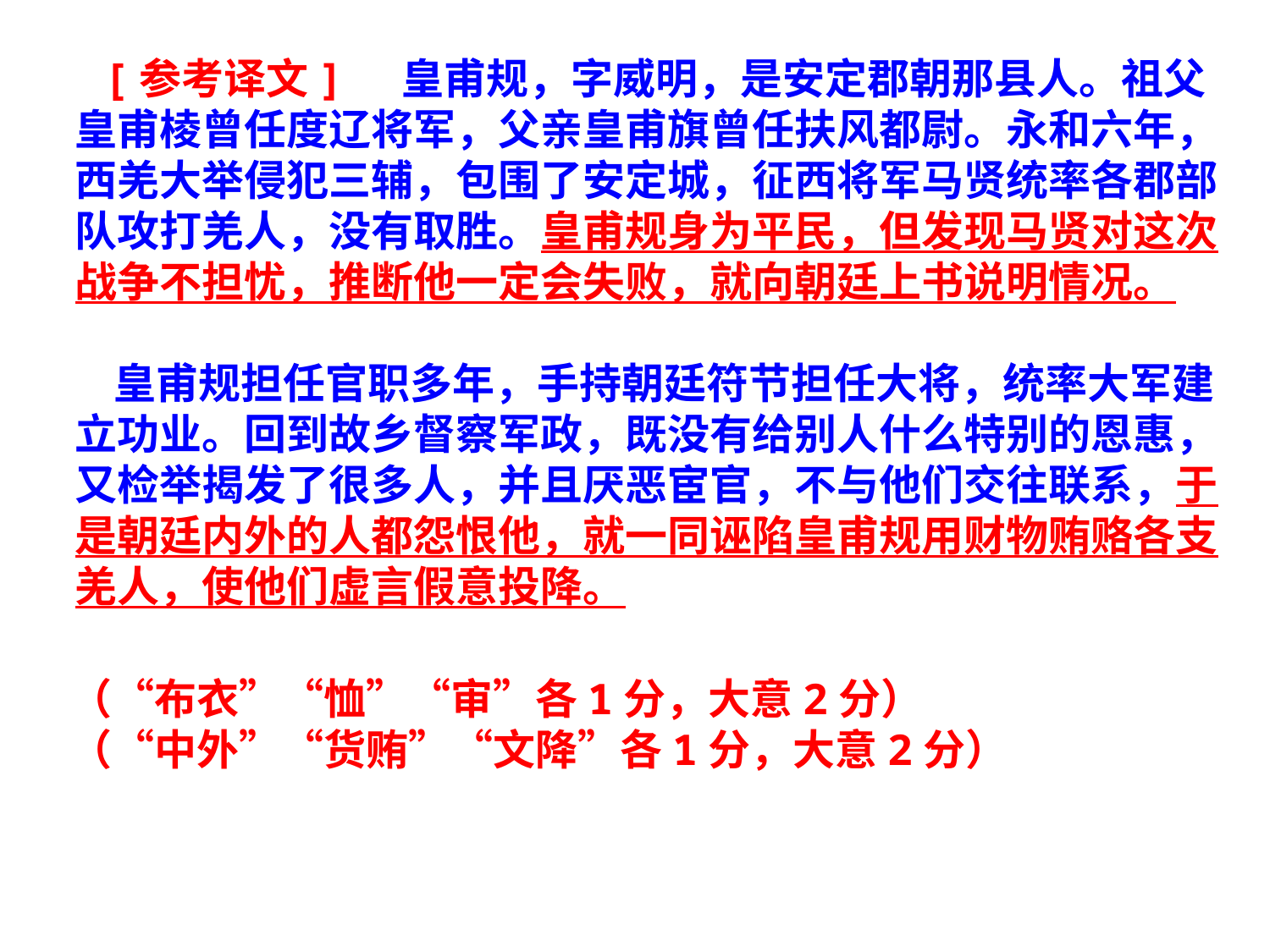

[参考译文]     皇甫规，字威明，是安定郡朝那县人。祖父皇甫棱曾任度辽将军，父亲皇甫旗曾任扶风都尉。永和六年，西羌大举侵犯三辅，包围了安定城，征西将军马贤统率各郡部队攻打羌人，没有取胜。皇甫规身为平民，但发现马贤对这次战争不担忧，推断他一定会失败，就向朝廷上书说明情况。

   皇甫规担任官职多年，手持朝廷符节担任大将，统率大军建立功业。回到故乡督察军政，既没有给别人什么特别的恩惠，又检举揭发了很多人，并且厌恶宦官，不与他们交往联系，于是朝廷内外的人都怨恨他，就一同诬陷皇甫规用财物贿赂各支羌人，使他们虚言假意投降。
（“布衣”“恤”“审”各1分，大意2分）
（“中外”“货贿”“文降”各1分，大意2分）